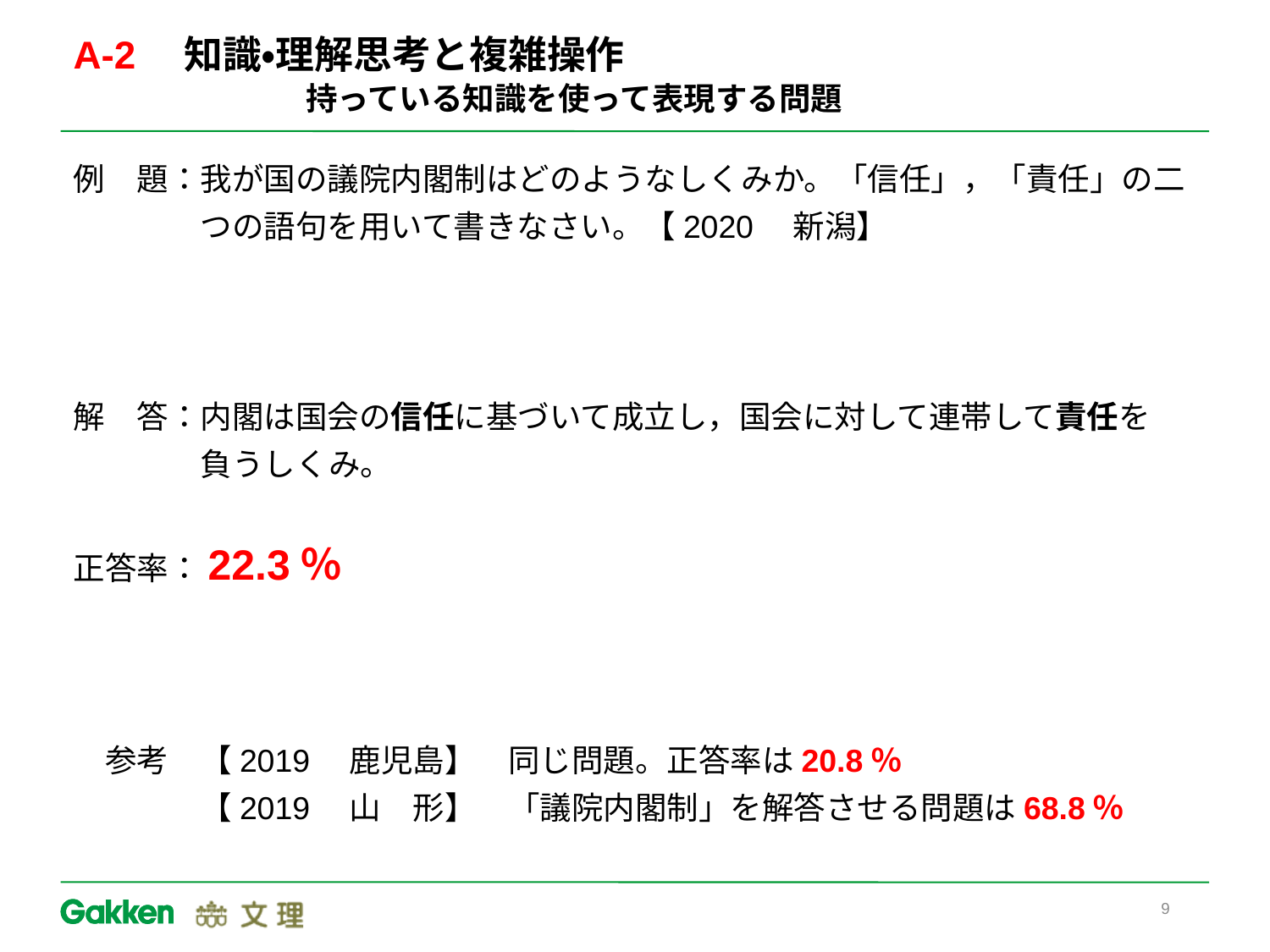

# A-2　知識・理解思考と複雑操作 　　　　　　持っている知識を使って表現する問題
例　題：我が国の議院内閣制はどのようなしくみか。「信任」，「責任」の二
　　　　つの語句を用いて書きなさい。【2020　新潟】

解　答：内閣は国会の信任に基づいて成立し，国会に対して連帯して責任を
　　　　負うしくみ。

正答率：22.3％

　参考　【2019　鹿児島】　同じ問題。正答率は20.8％
　　　　【2019　山　形】　「議院内閣制」を解答させる問題は68.8％
9